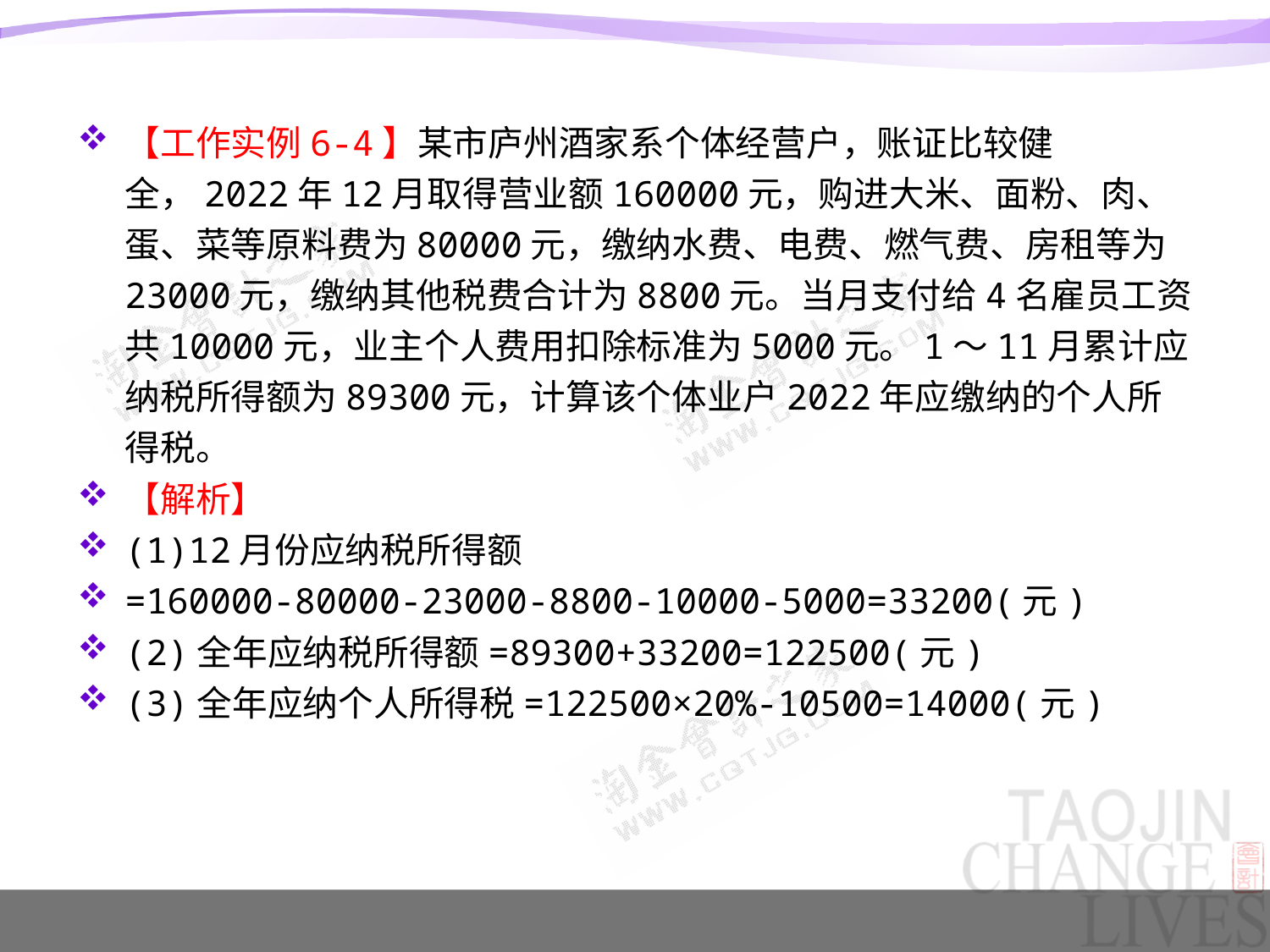

#
【工作实例6-4】某市庐州酒家系个体经营户，账证比较健全，2022年12月取得营业额160000元，购进大米、面粉、肉、蛋、菜等原料费为80000元，缴纳水费、电费、燃气费、房租等为23000元，缴纳其他税费合计为8800元。当月支付给4名雇员工资共10000元，业主个人费用扣除标准为5000元。1～11月累计应纳税所得额为89300元，计算该个体业户2022年应缴纳的个人所得税。
【解析】
(1)12月份应纳税所得额
=160000-80000-23000-8800-10000-5000=33200(元)
(2)全年应纳税所得额=89300+33200=122500(元)
(3)全年应纳个人所得税=122500×20%-10500=14000(元)